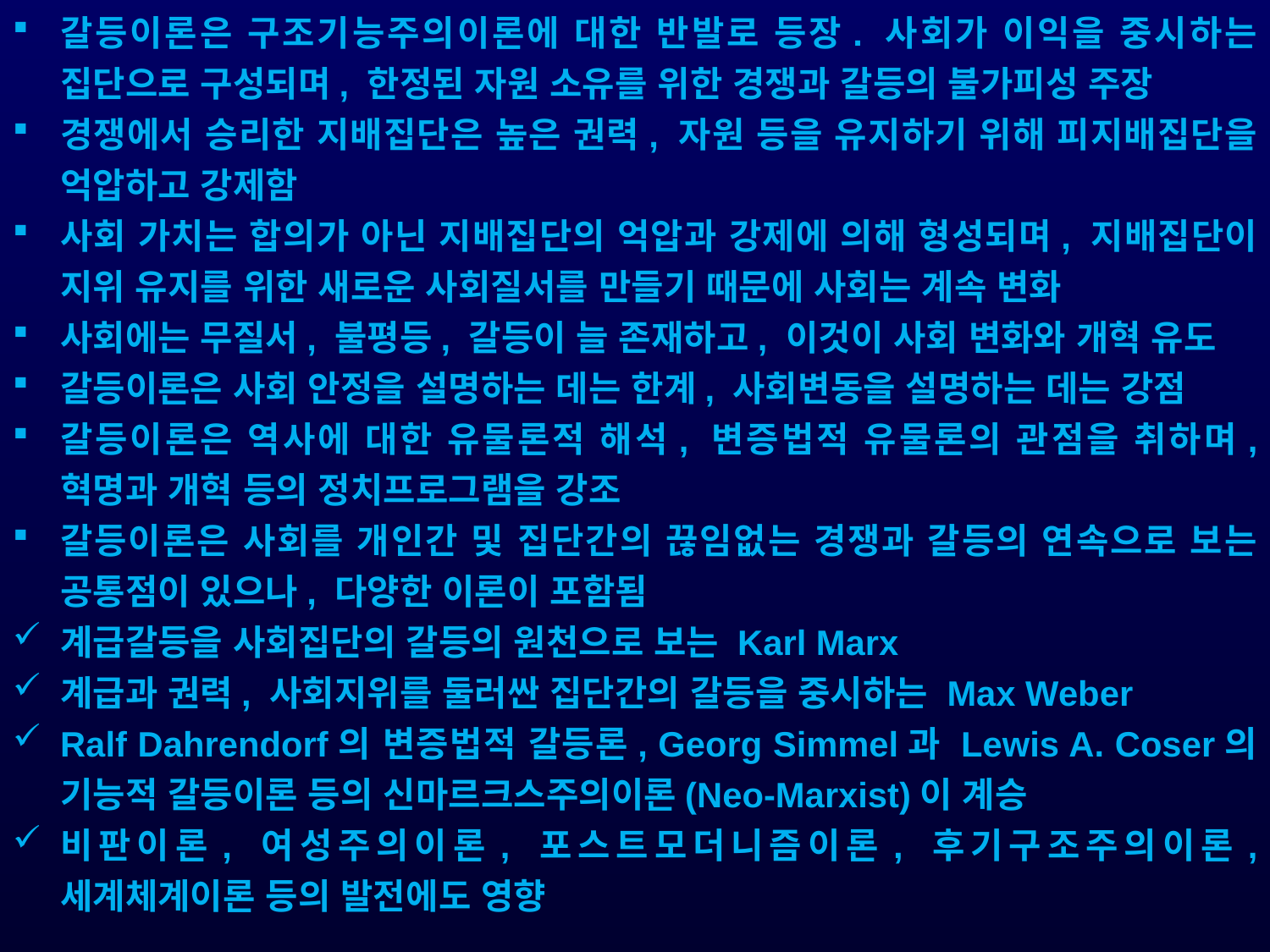

갈등이론은 구조기능주의이론에 대한 반발로 등장. 사회가 이익을 중시하는 집단으로 구성되며, 한정된 자원 소유를 위한 경쟁과 갈등의 불가피성 주장
경쟁에서 승리한 지배집단은 높은 권력, 자원 등을 유지하기 위해 피지배집단을 억압하고 강제함
사회 가치는 합의가 아닌 지배집단의 억압과 강제에 의해 형성되며, 지배집단이 지위 유지를 위한 새로운 사회질서를 만들기 때문에 사회는 계속 변화
사회에는 무질서, 불평등, 갈등이 늘 존재하고, 이것이 사회 변화와 개혁 유도
갈등이론은 사회 안정을 설명하는 데는 한계, 사회변동을 설명하는 데는 강점
갈등이론은 역사에 대한 유물론적 해석, 변증법적 유물론의 관점을 취하며, 혁명과 개혁 등의 정치프로그램을 강조
갈등이론은 사회를 개인간 및 집단간의 끊임없는 경쟁과 갈등의 연속으로 보는 공통점이 있으나, 다양한 이론이 포함됨
계급갈등을 사회집단의 갈등의 원천으로 보는 Karl Marx
계급과 권력, 사회지위를 둘러싼 집단간의 갈등을 중시하는 Max Weber
Ralf Dahrendorf의 변증법적 갈등론, Georg Simmel과 Lewis A. Coser의 기능적 갈등이론 등의 신마르크스주의이론(Neo-Marxist)이 계승
비판이론, 여성주의이론, 포스트모더니즘이론, 후기구조주의이론, 세계체계이론 등의 발전에도 영향